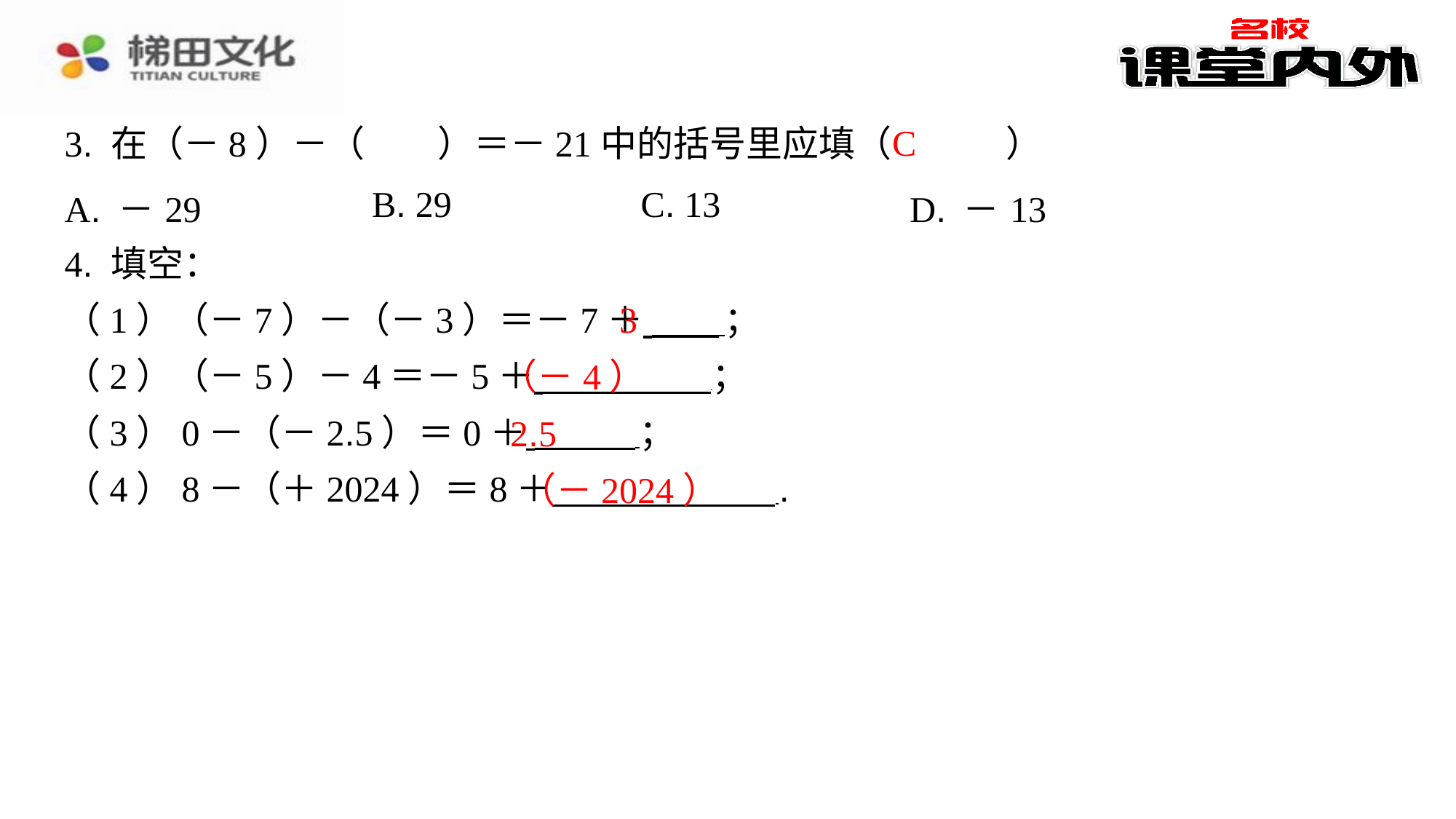

C
3. 在（－8）－（　　）＝－21中的括号里应填（　C　）
| A. －29 | B. 29 | C. 13 | D. －13 |
| --- | --- | --- | --- |
4. 填空：
（1）（－7）－（－3）＝－7＋            ⁠；
（2）（－5）－4＝－5＋                           ⁠；
（3）0－（－2.5）＝0＋                 ⁠；
（4）8－（＋2024）＝8＋                                  ⁠.
​　3
​　（－4）
​　2.5
​　（－2024）